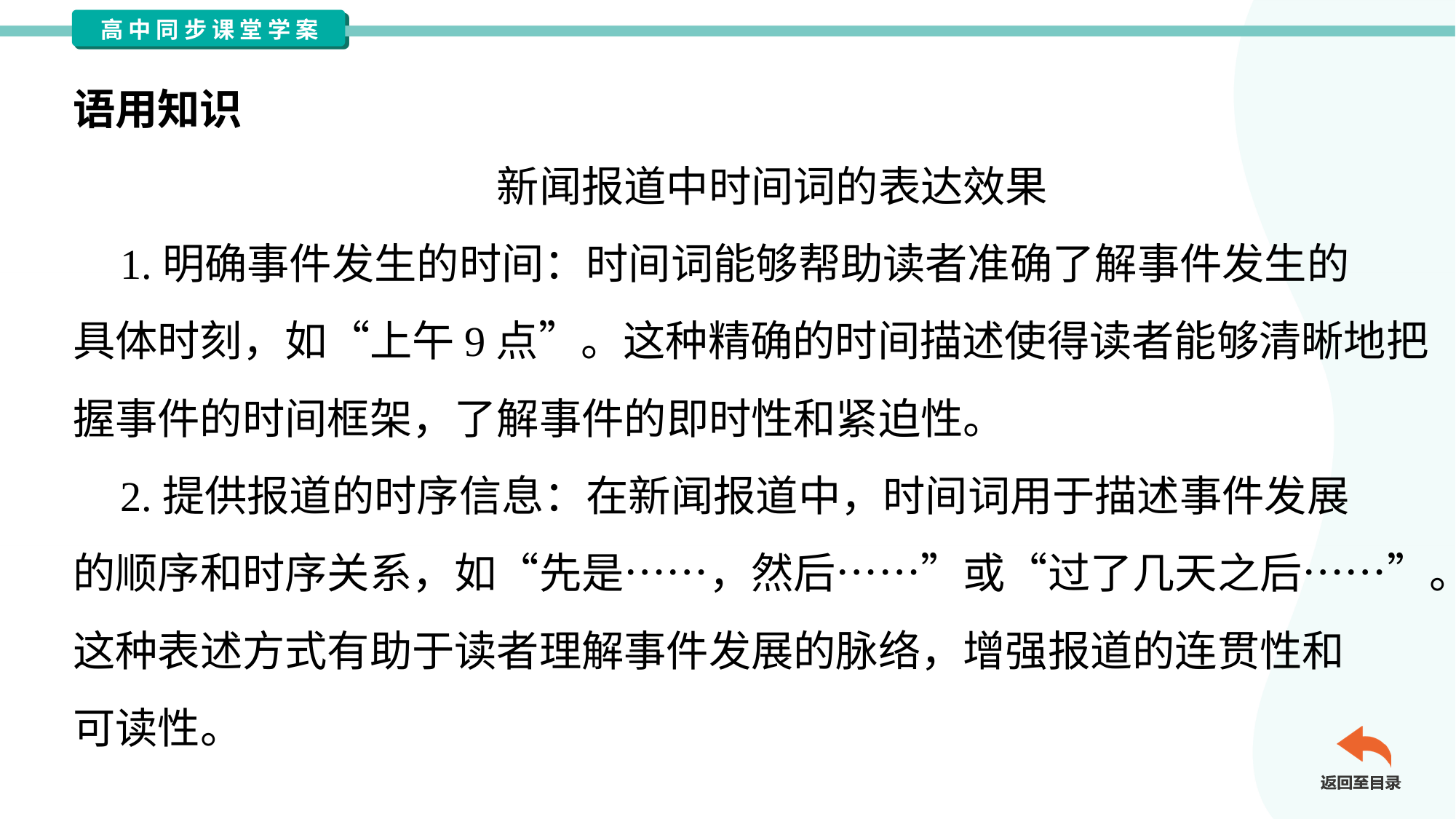

语用知识
新闻报道中时间词的表达效果
    1.明确事件发生的时间：时间词能够帮助读者准确了解事件发生的
具体时刻，如“上午9点”。这种精确的时间描述使得读者能够清晰地把
握事件的时间框架，了解事件的即时性和紧迫性。
    2.提供报道的时序信息：在新闻报道中，时间词用于描述事件发展
的顺序和时序关系，如“先是……，然后……”或“过了几天之后……”。
这种表述方式有助于读者理解事件发展的脉络，增强报道的连贯性和
可读性。